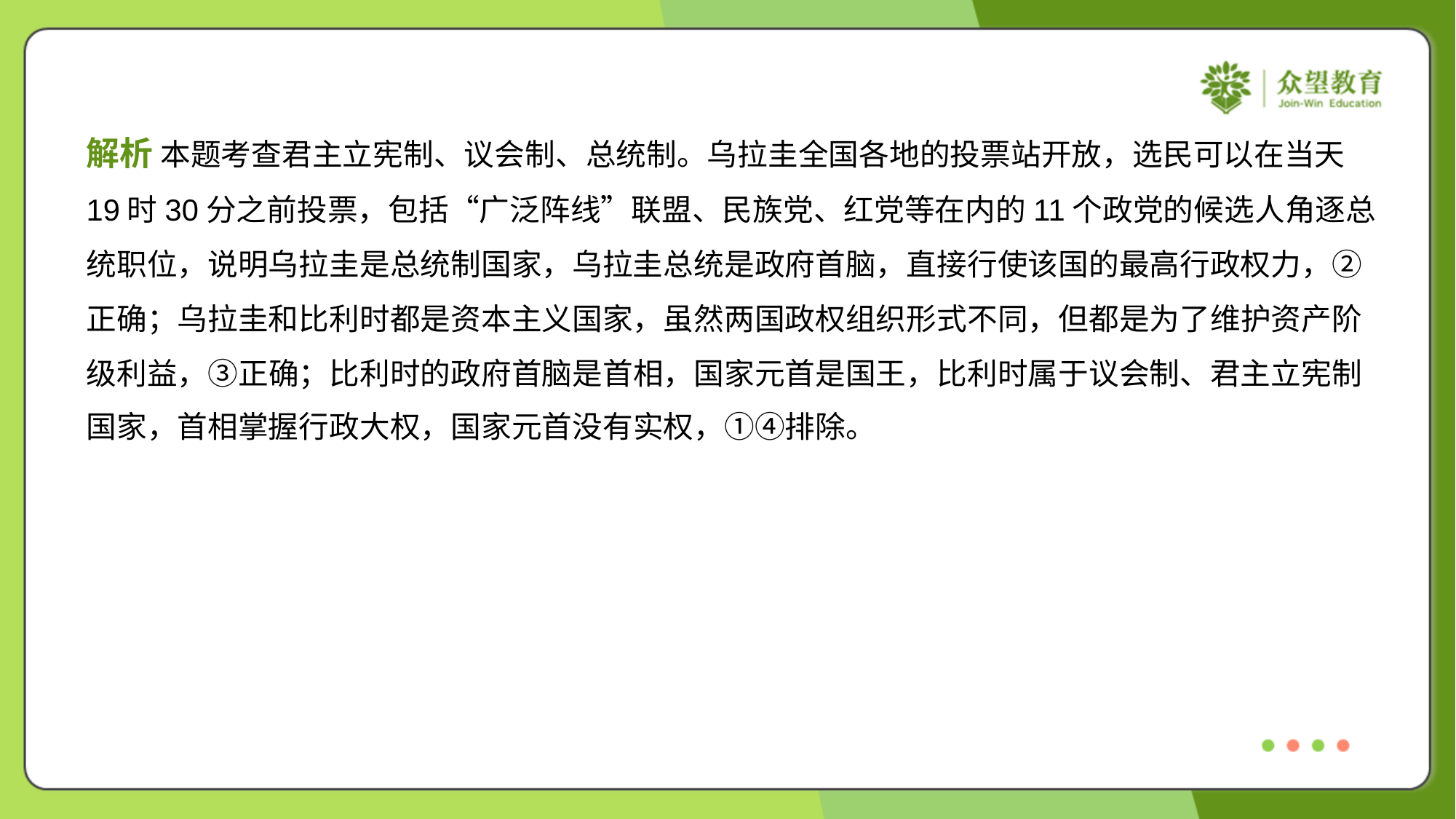

解析 本题考查君主立宪制、议会制、总统制。乌拉圭全国各地的投票站开放，选民可以在当天
19时30分之前投票，包括“广泛阵线”联盟、民族党、红党等在内的11个政党的候选人角逐总
统职位，说明乌拉圭是总统制国家，乌拉圭总统是政府首脑，直接行使该国的最高行政权力，②
正确；乌拉圭和比利时都是资本主义国家，虽然两国政权组织形式不同，但都是为了维护资产阶
级利益，③正确；比利时的政府首脑是首相，国家元首是国王，比利时属于议会制、君主立宪制
国家，首相掌握行政大权，国家元首没有实权，①④排除。